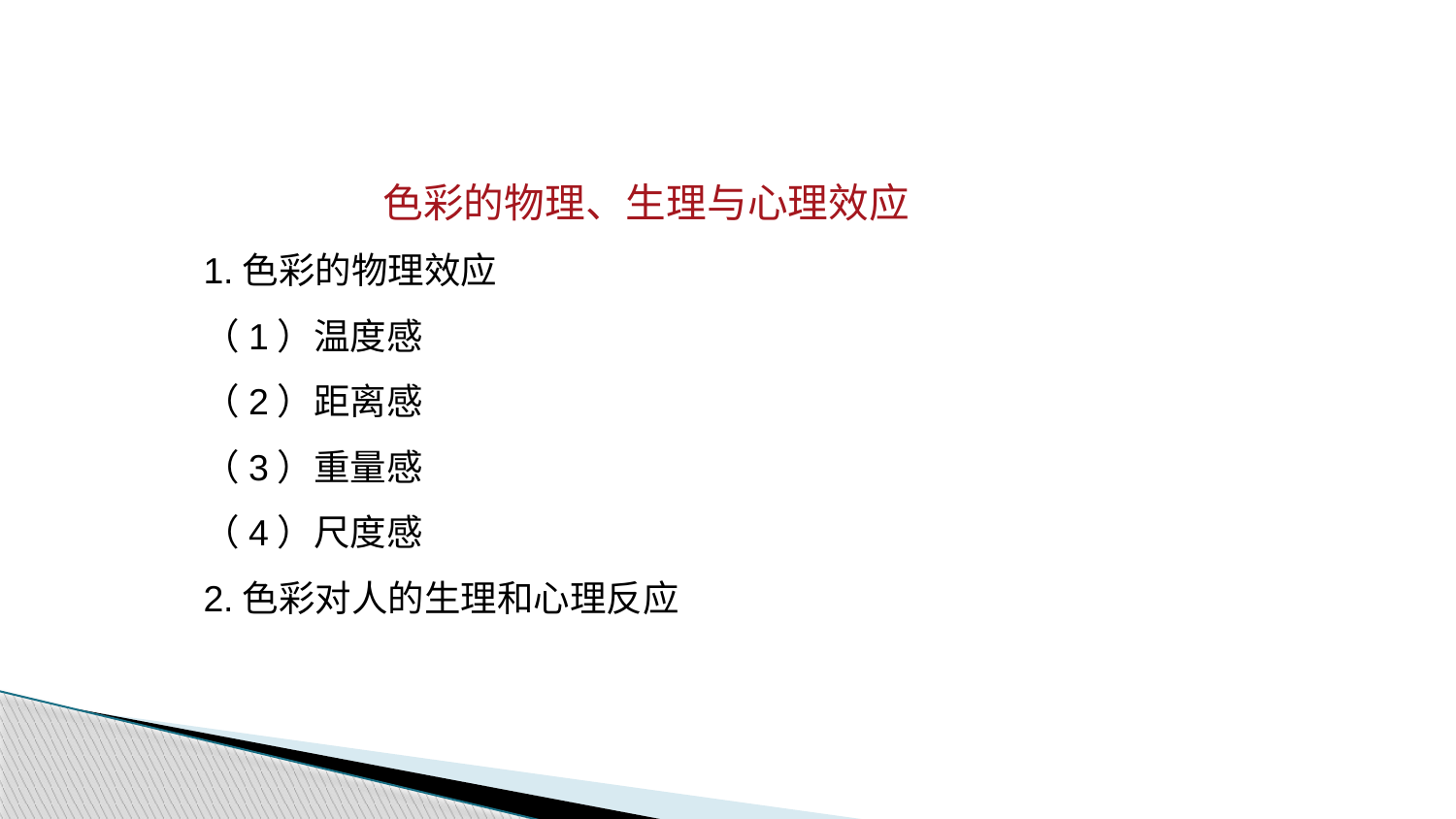

色彩的物理、生理与心理效应
1.色彩的物理效应
（1）温度感
（2）距离感
（3）重量感
（4）尺度感
2.色彩对人的生理和心理反应